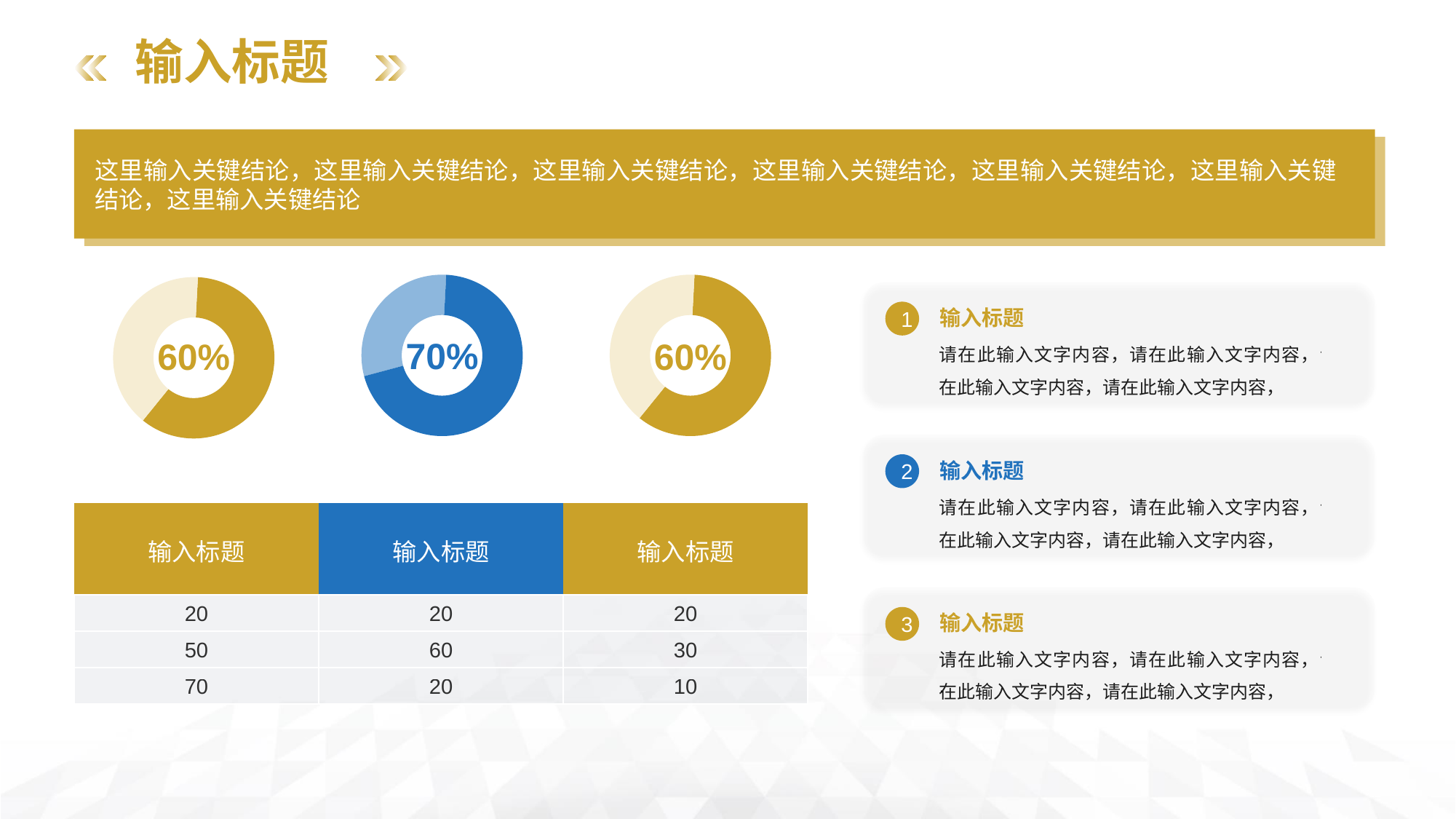

输入标题

这里输入关键结论，这里输入关键结论，这里输入关键结论，这里输入关键结论，这里输入关键结论，这里输入关键结论，这里输入关键结论

### Chart

| Category | 销售额 |
|---|---|
| 第一季度 | 7.0 |
| 第二季度 | 3.0 |
70%

### Chart

| Category | 销售额 |
|---|---|
| 第一季度 | 6.0 |
| 第二季度 | 4.0 |
60%

### Chart

| Category | 销售额 |
|---|---|
| 第一季度 | 6.0 |
| 第二季度 | 4.0 |
60%

输入标题
请在此输入文字内容，请在此输入文字内容，请在此输入文字内容，请在此输入文字内容，
1

输入标题

2
请在此输入文字内容，请在此输入文字内容，请在此输入文字内容，请在此输入文字内容，
| 输入标题 | 输入标题 | 输入标题 |
| --- | --- | --- |
| 20 | 20 | 20 |
| 50 | 60 | 30 |
| 70 | 20 | 10 |

输入标题
.
3
请在此输入文字内容，请在此输入文字内容，请在此输入文字内容，请在此输入文字内容，